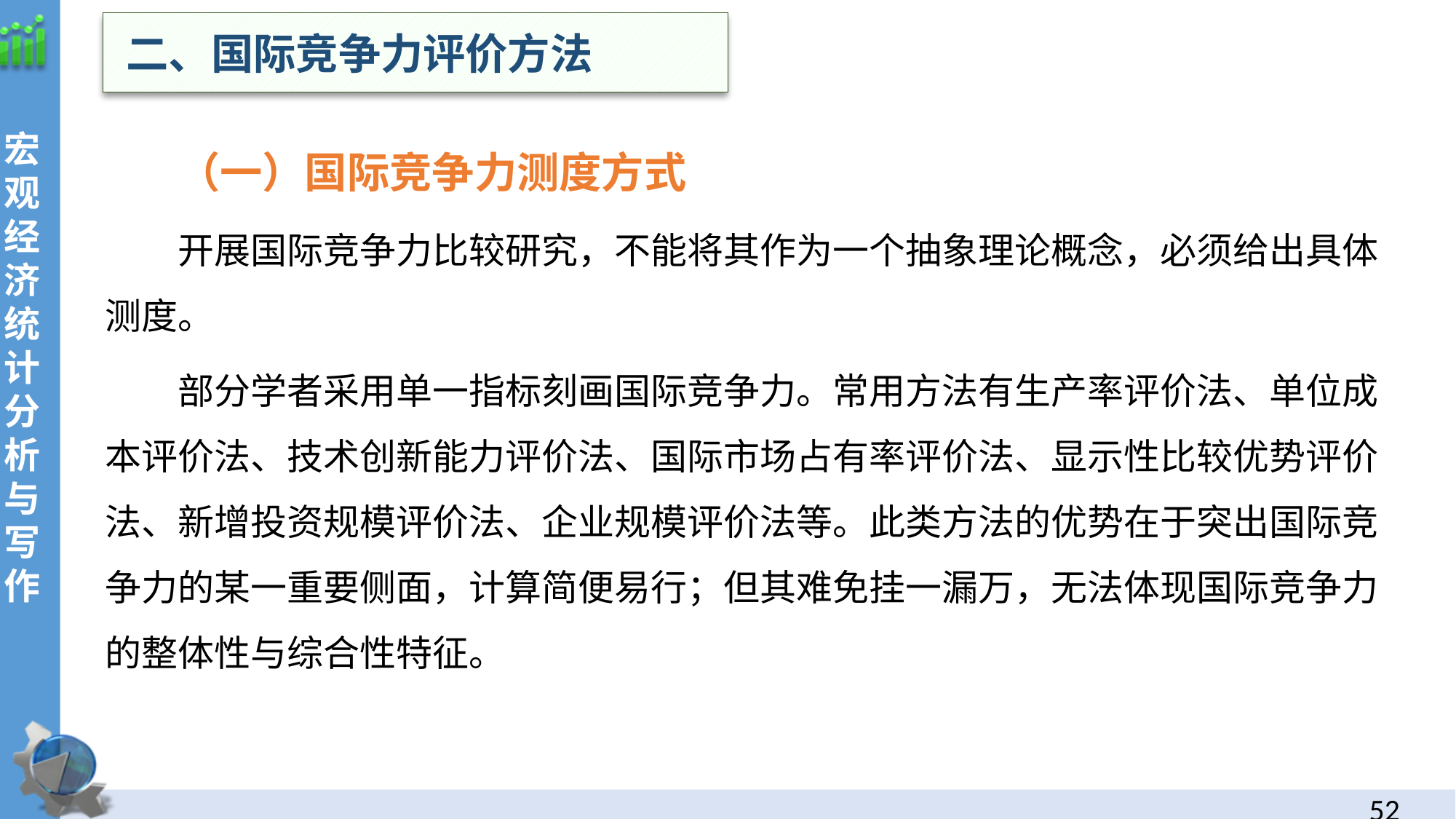

二、国际竞争力评价方法
（一）国际竞争力测度方式
开展国际竞争力比较研究，不能将其作为一个抽象理论概念，必须给出具体测度。
部分学者采用单一指标刻画国际竞争力。常用方法有生产率评价法、单位成本评价法、技术创新能力评价法、国际市场占有率评价法、显示性比较优势评价法、新增投资规模评价法、企业规模评价法等。此类方法的优势在于突出国际竞争力的某一重要侧面，计算简便易行；但其难免挂一漏万，无法体现国际竞争力的整体性与综合性特征。

52